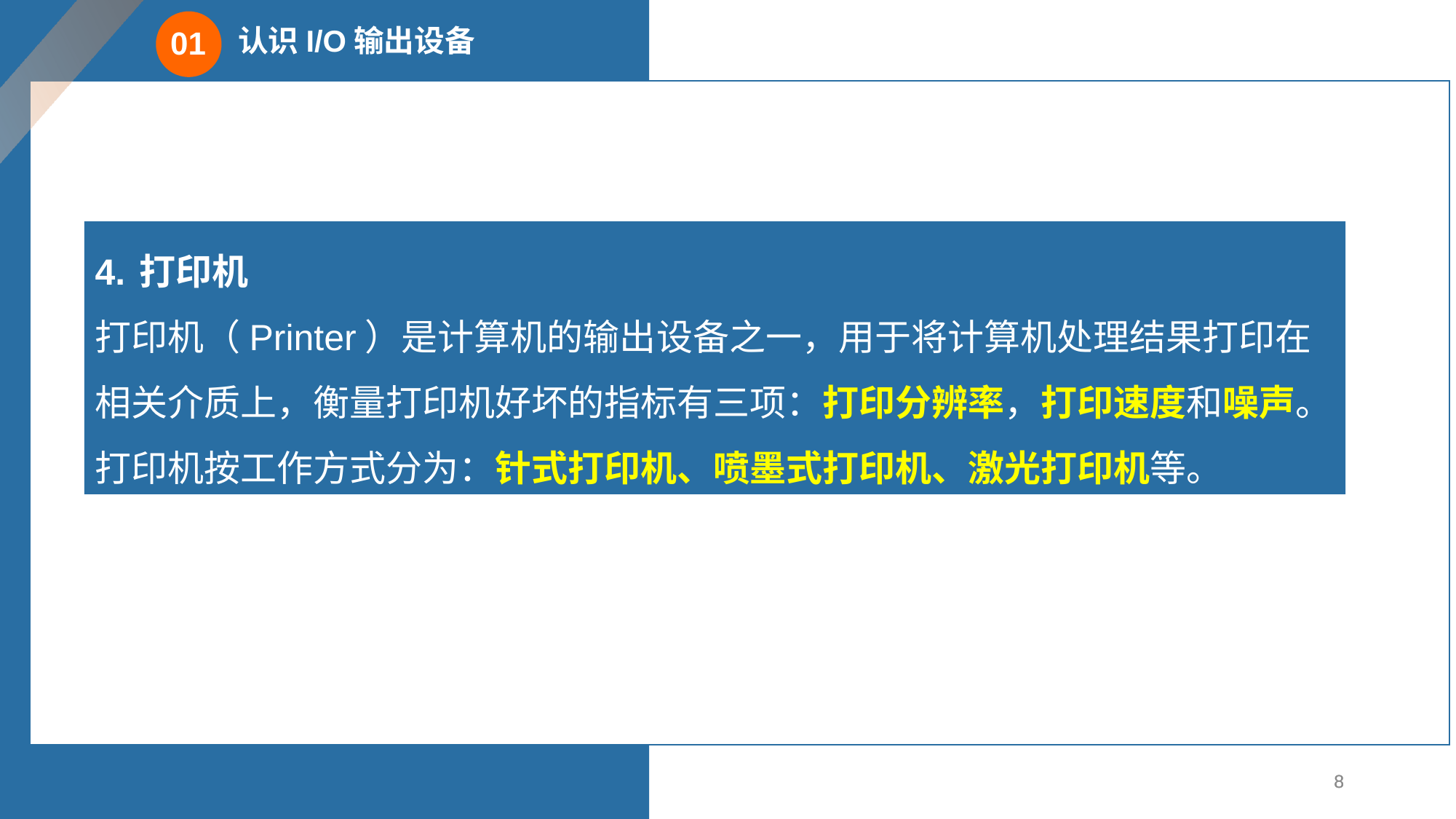

认识I/O输出设备
01
4. 打印机
打印机（Printer）是计算机的输出设备之一，用于将计算机处理结果打印在相关介质上，衡量打印机好坏的指标有三项：打印分辨率，打印速度和噪声。打印机按工作方式分为：针式打印机、喷墨式打印机、激光打印机等。